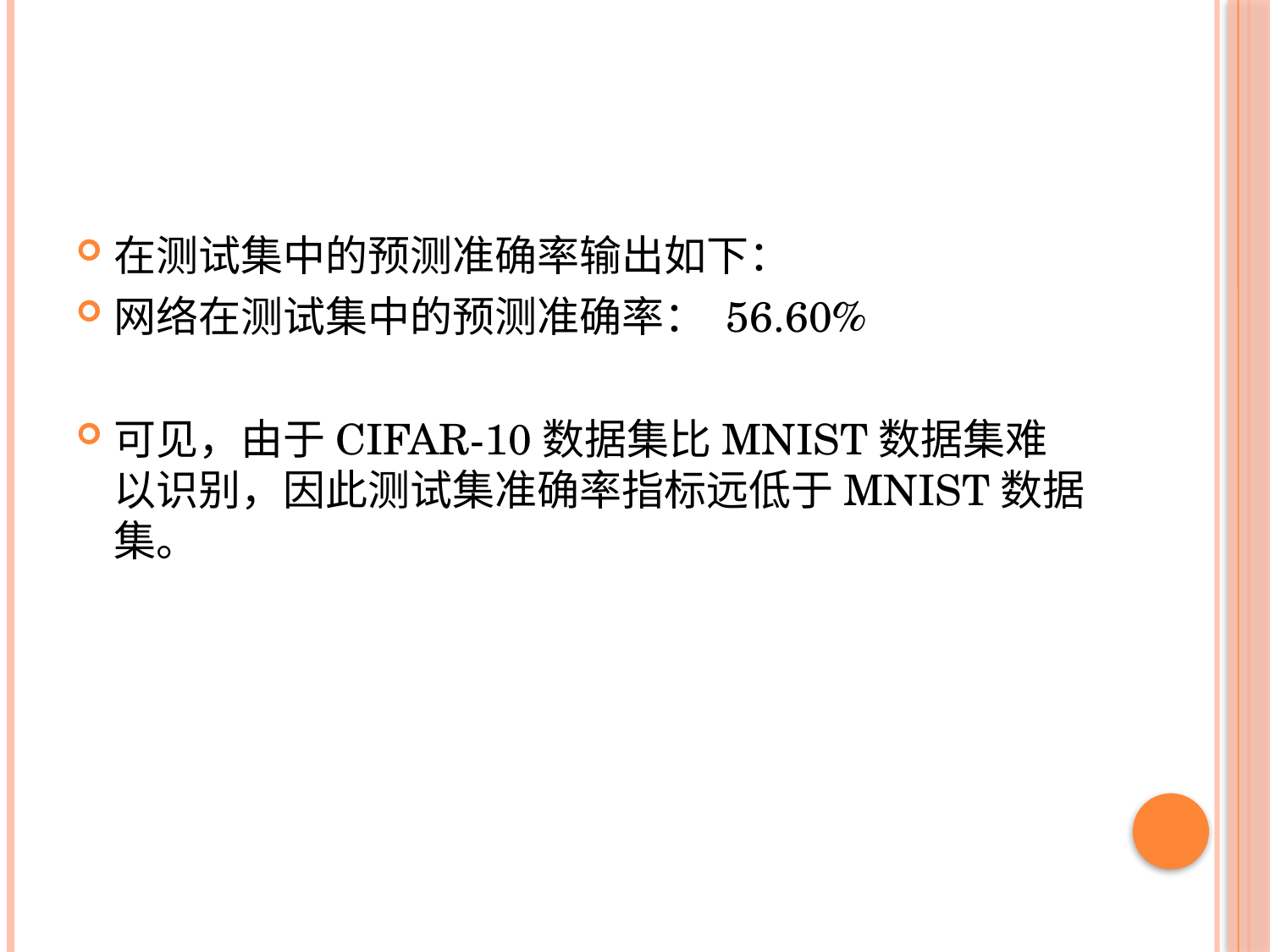

#
在测试集中的预测准确率输出如下：
网络在测试集中的预测准确率： 56.60%

可见，由于CIFAR-10数据集比MNIST数据集难以识别，因此测试集准确率指标远低于MNIST数据集。